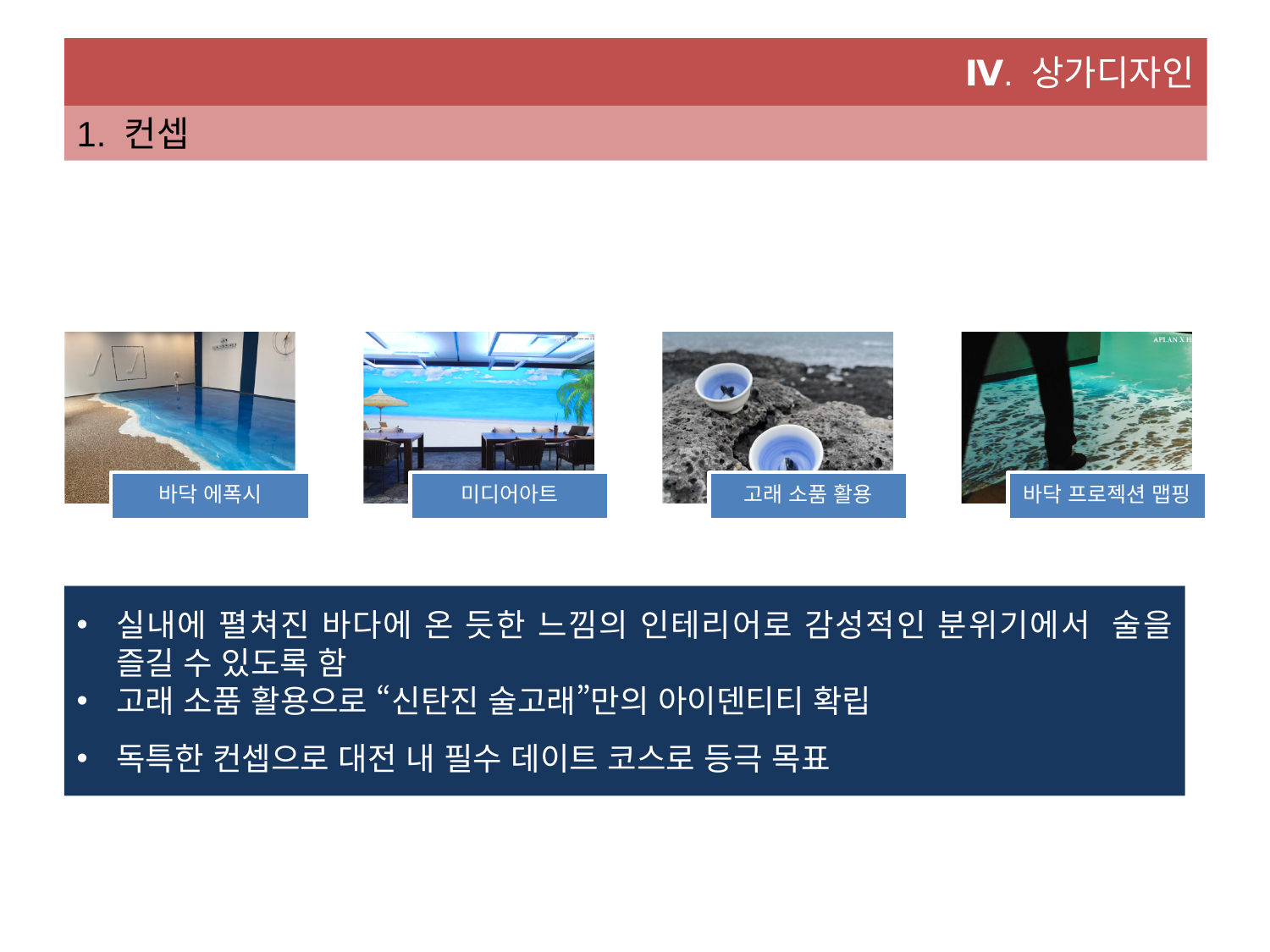

Ⅳ. 상가디자인
1. 컨셉
바닥 에폭시
미디어아트
고래 소품 활용
바닥 프로젝션 맵핑
실내에 펼쳐진 바다에 온 듯한 느낌의 인테리어로 감성적인 분위기에서  술을 즐길 수 있도록 함
고래 소품 활용으로 “신탄진 술고래”만의 아이덴티티 확립
독특한 컨셉으로 대전 내 필수 데이트 코스로 등극 목표